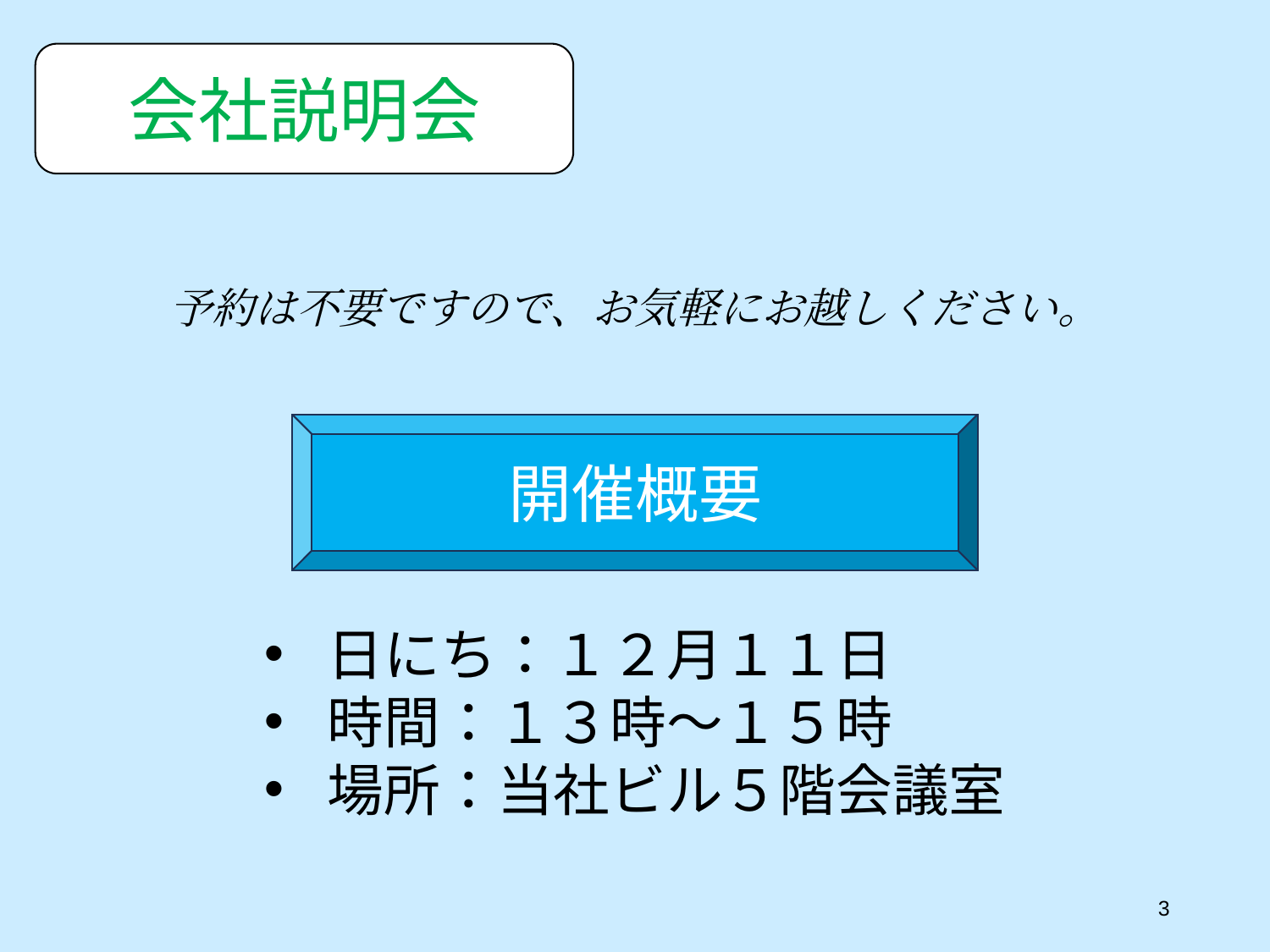

会社説明会
予約は不要ですので、お気軽にお越しください。
開催概要
日にち：１２月１１日
時間：１３時～１５時
場所：当社ビル５階会議室
3